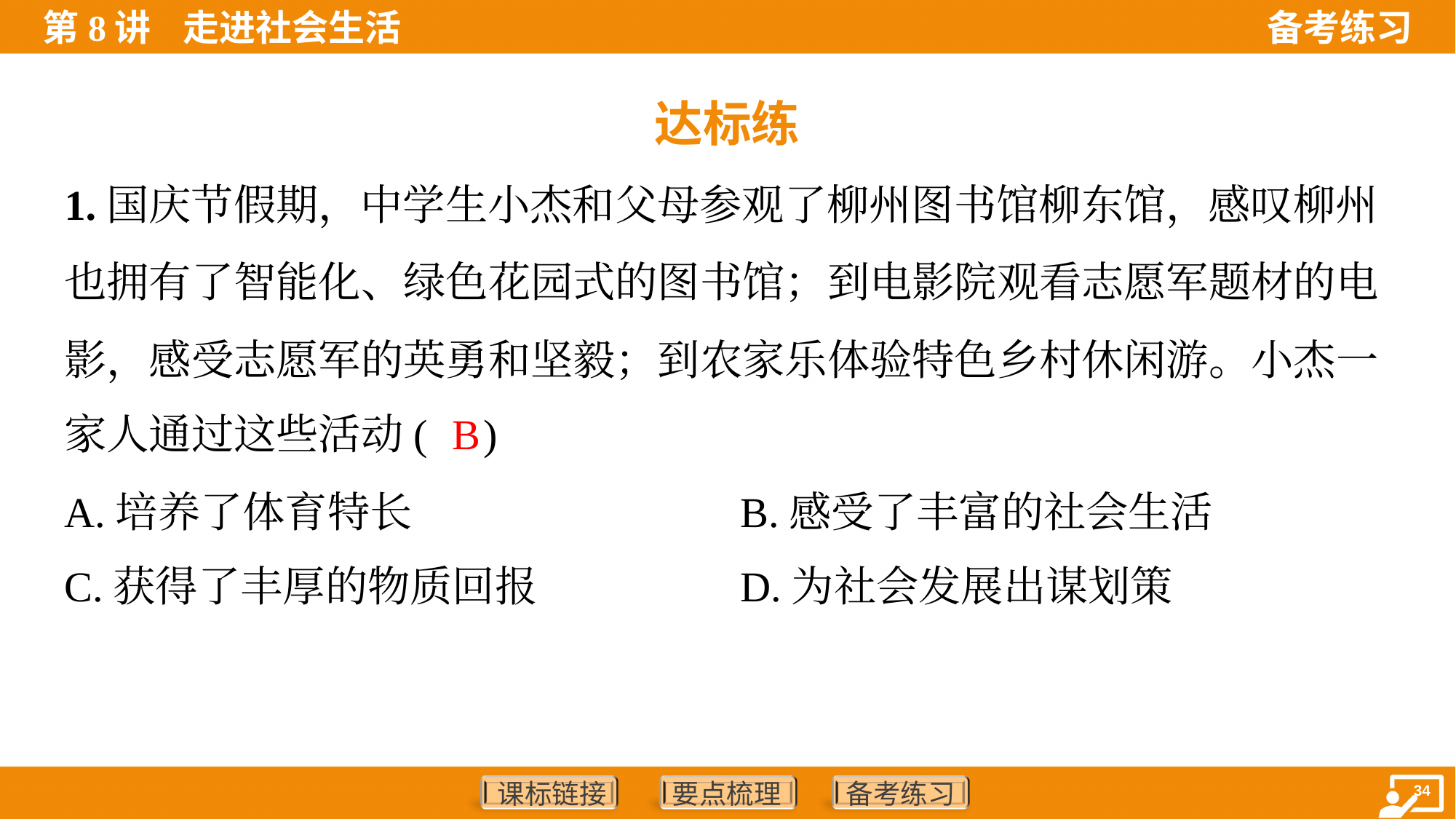

达标练
1.国庆节假期，中学生小杰和父母参观了柳州图书馆柳东馆，感叹柳州
也拥有了智能化、绿色花园式的图书馆；到电影院观看志愿军题材的电
影，感受志愿军的英勇和坚毅；到农家乐体验特色乡村休闲游。小杰一
家人通过这些活动(     )
B
A.培养了体育特长	B.感受了丰富的社会生活
C.获得了丰厚的物质回报	D.为社会发展出谋划策